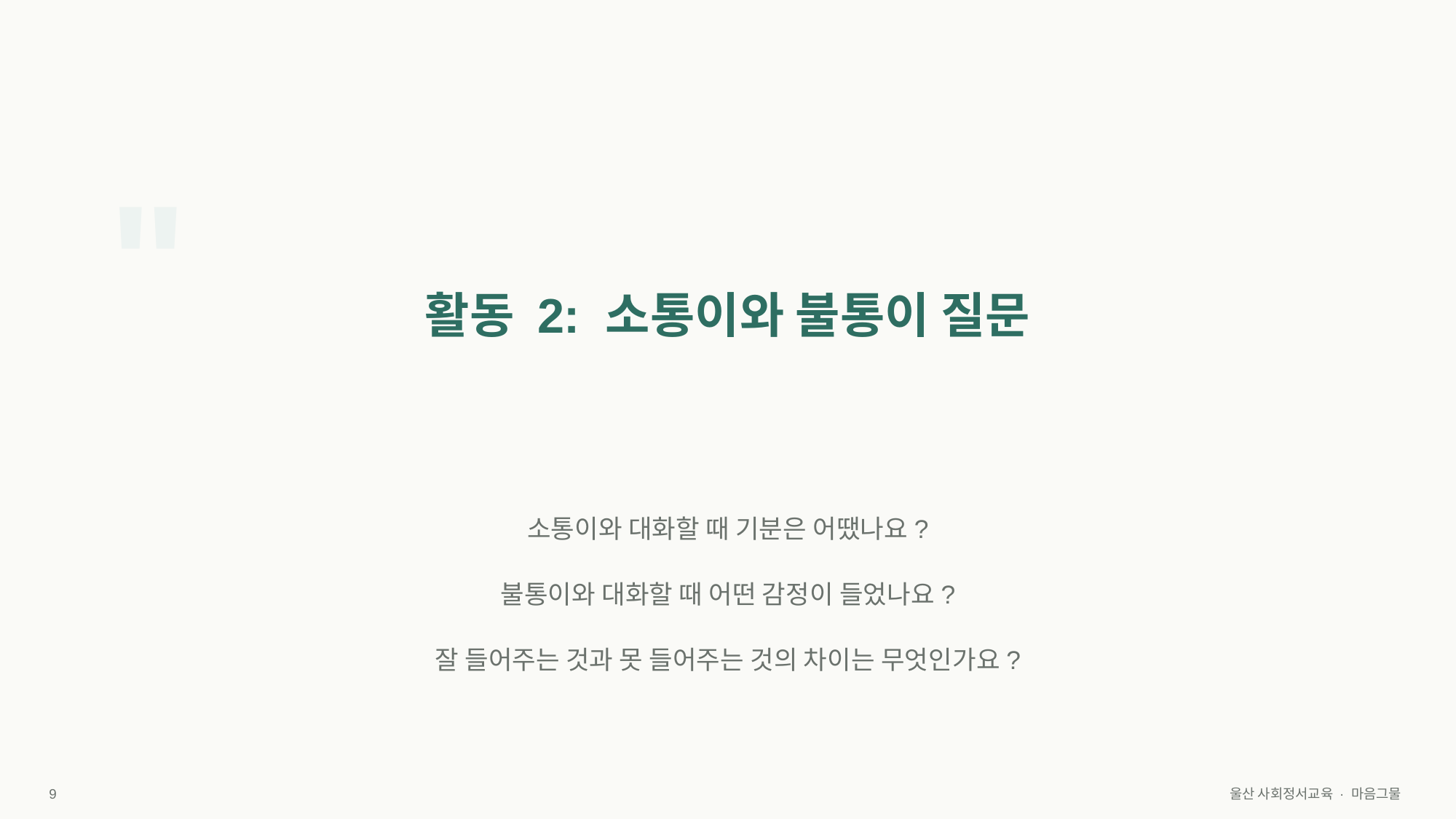

"
활동 2: 소통이와 불통이 질문
소통이와 대화할 때 기분은 어땠나요?
불통이와 대화할 때 어떤 감정이 들었나요?
잘 들어주는 것과 못 들어주는 것의 차이는 무엇인가요?
9
울산 사회정서교육 · 마음그물